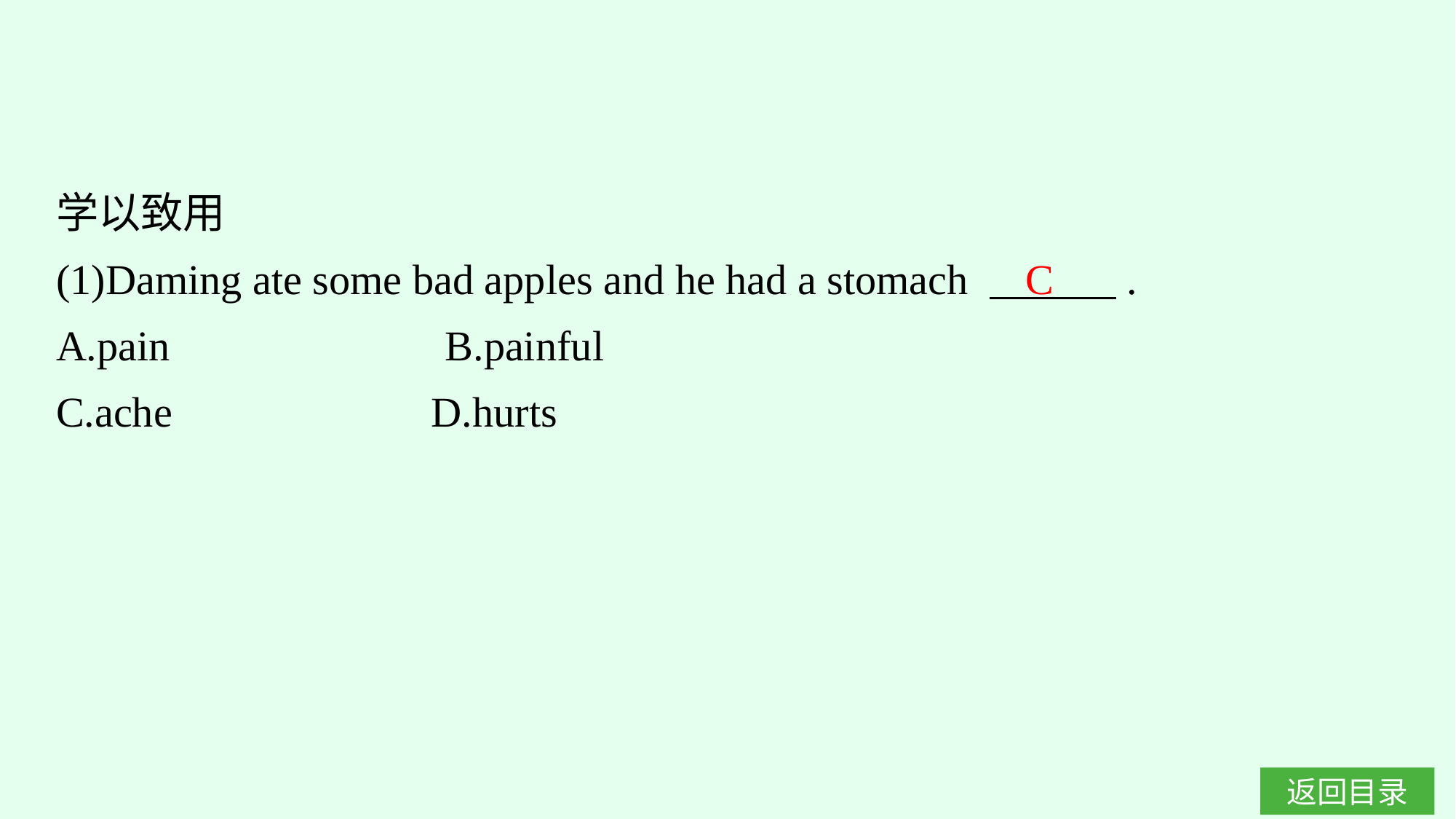

学以致用
(1)Daming ate some bad apples and he had a stomach 　　　.
A.pain　　　　　　B.painful
C.ache			D.hurts
C